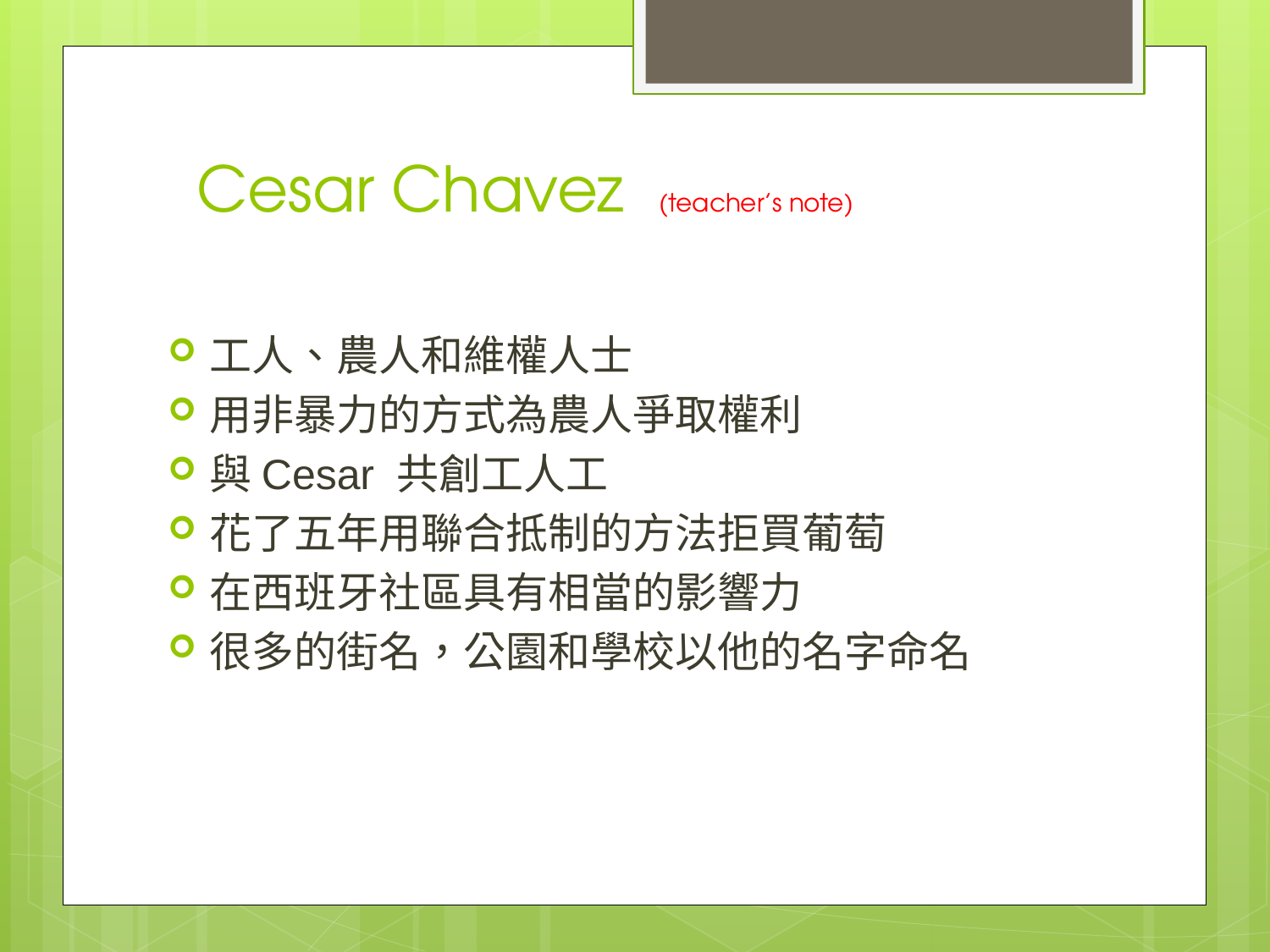

# Cesar Chavez  (teacher’s note)
工人、農人和維權人士
用非暴力的方式為農人爭取權利
與Cesar 共創工人工
花了五年用聯合抵制的方法拒買葡萄
在西班牙社區具有相當的影響力
很多的街名，公園和學校以他的名字命名